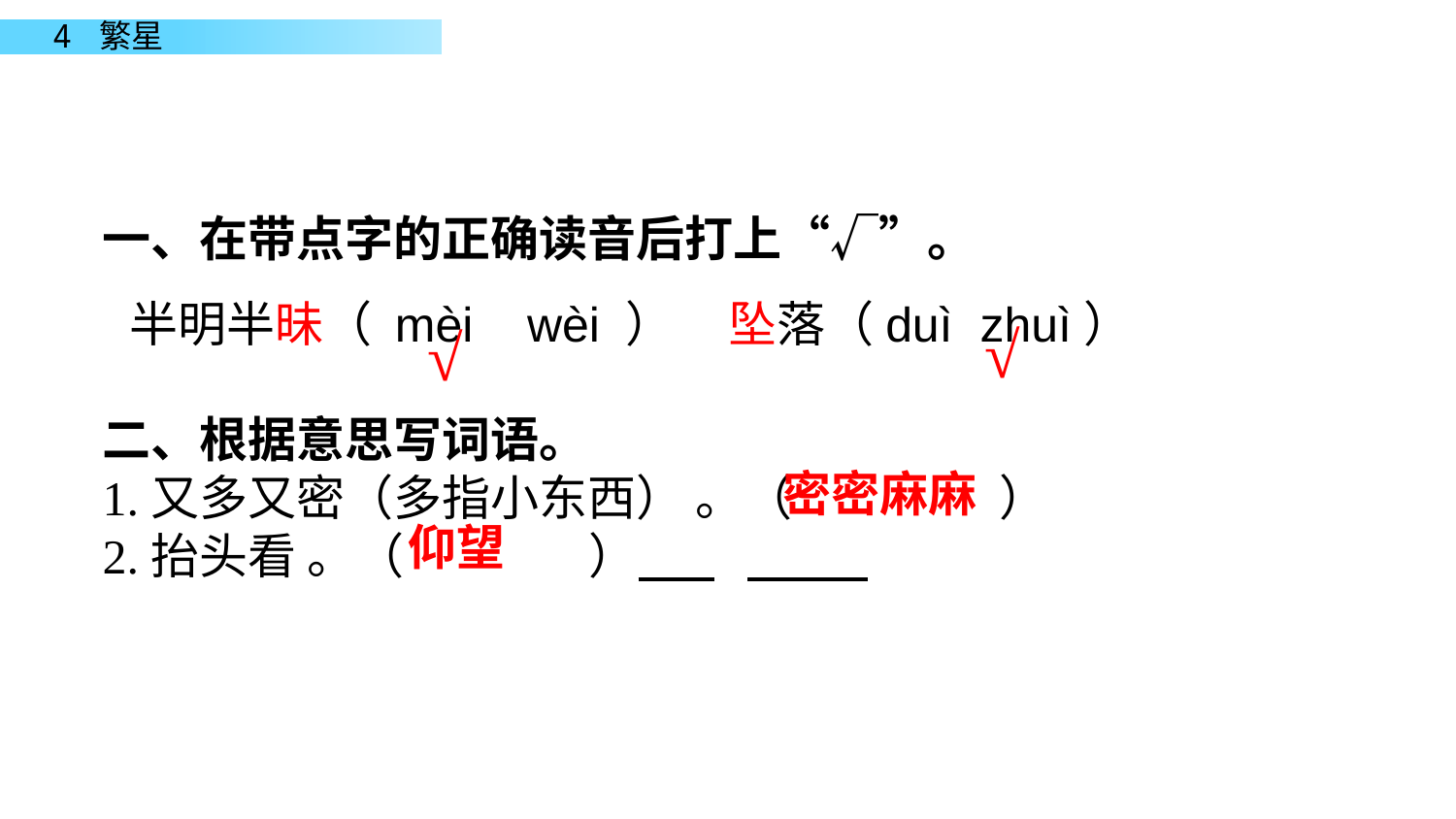

一、在带点字的正确读音后打上“√”。
半明半昧（ mèi    wèi ）     坠落（duì  zhuì）
√
√
二、根据意思写词语。
1.又多又密（多指小东西） 。（                   ）
2.抬头看 。（                 ）
密密麻麻
仰望